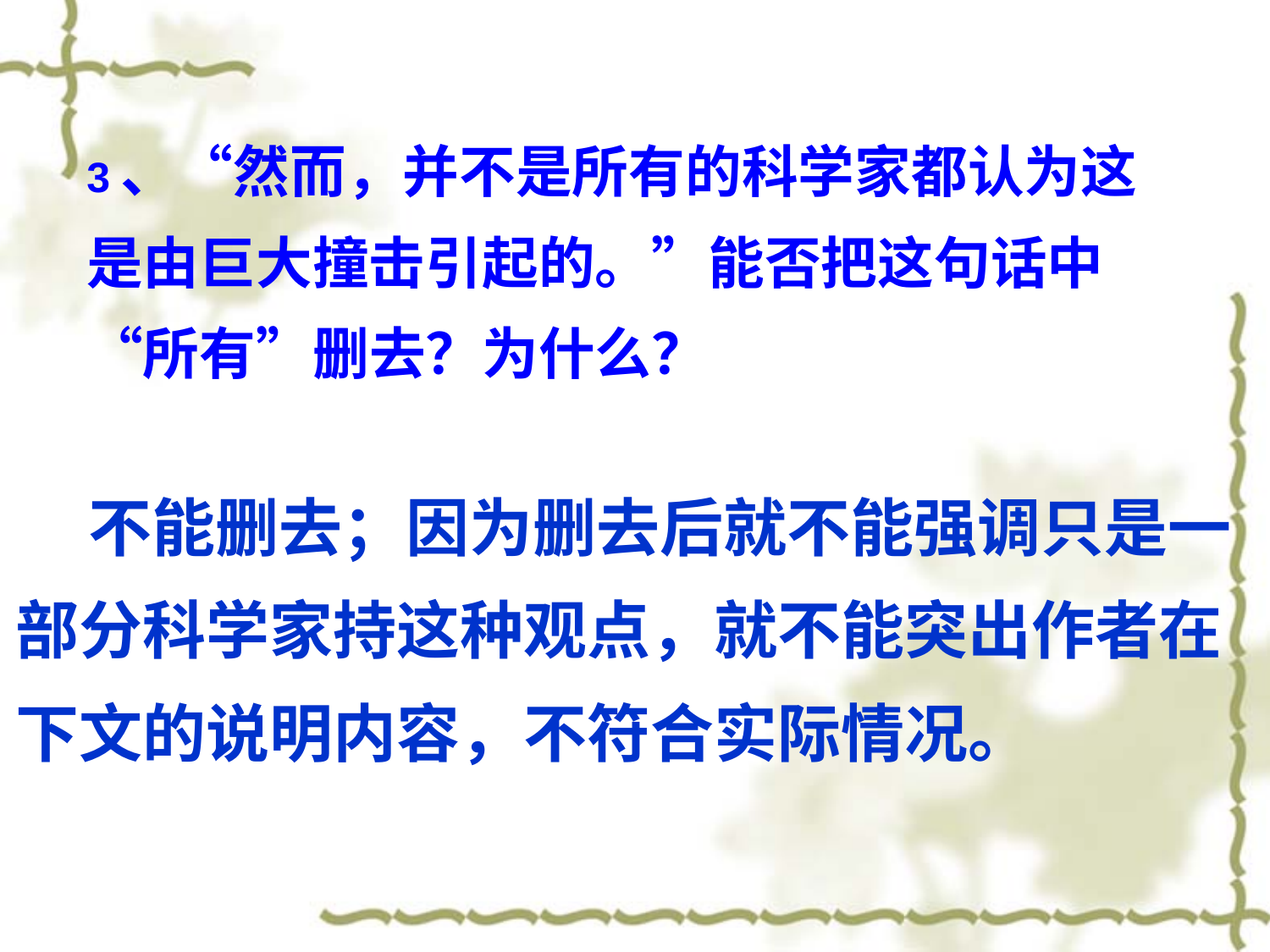

3、“然而，并不是所有的科学家都认为这是由巨大撞击引起的。”能否把这句话中“所有”删去？为什么？
    不能删去；因为删去后就不能强调只是一部分科学家持这种观点，就不能突出作者在下文的说明内容，不符合实际情况。